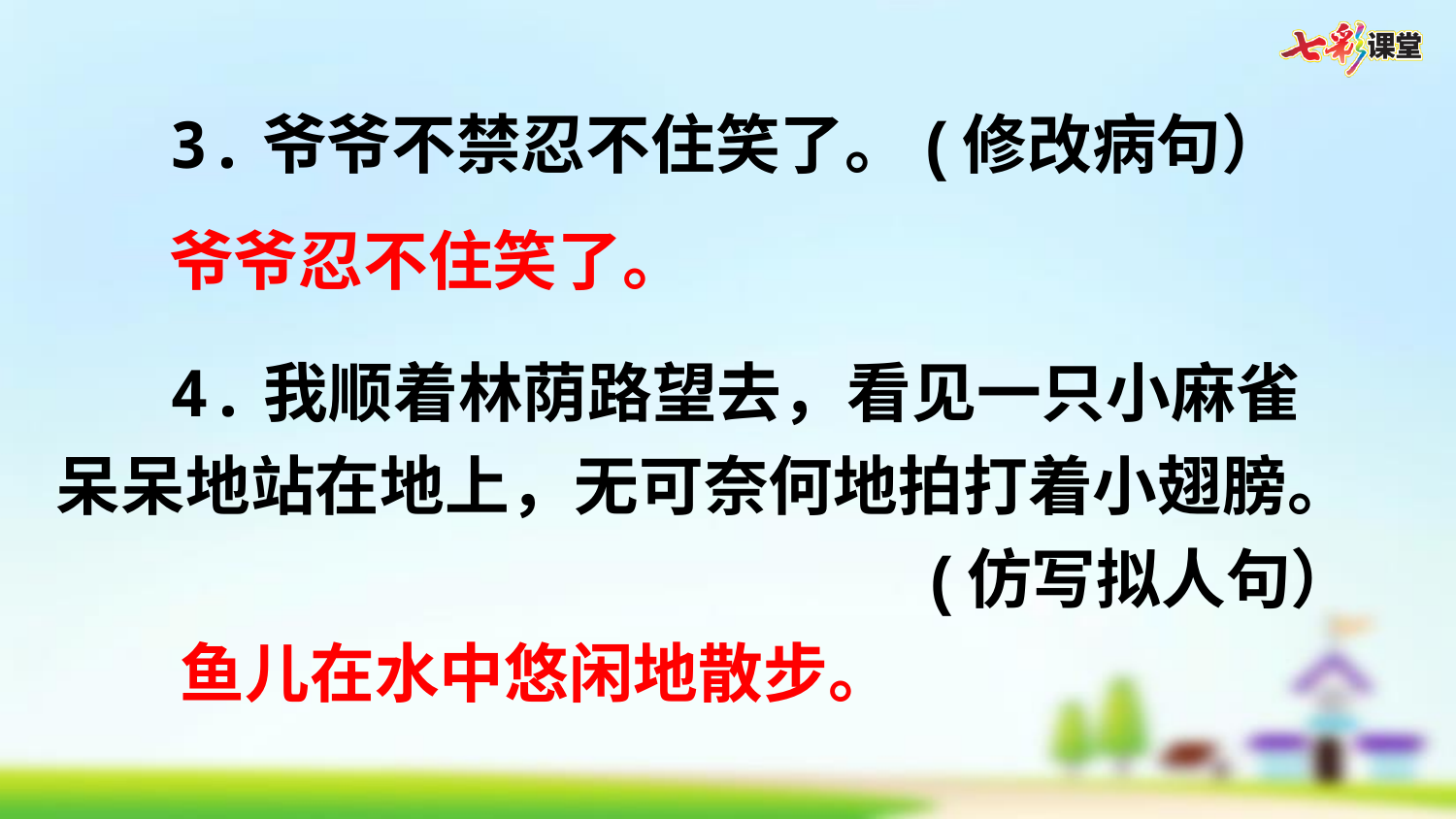

3.爷爷不禁忍不住笑了。(修改病句）
爷爷忍不住笑了。
4.我顺着林荫路望去，看见一只小麻雀呆呆地站在地上，无可奈何地拍打着小翅膀。
(仿写拟人句）
鱼儿在水中悠闲地散步。